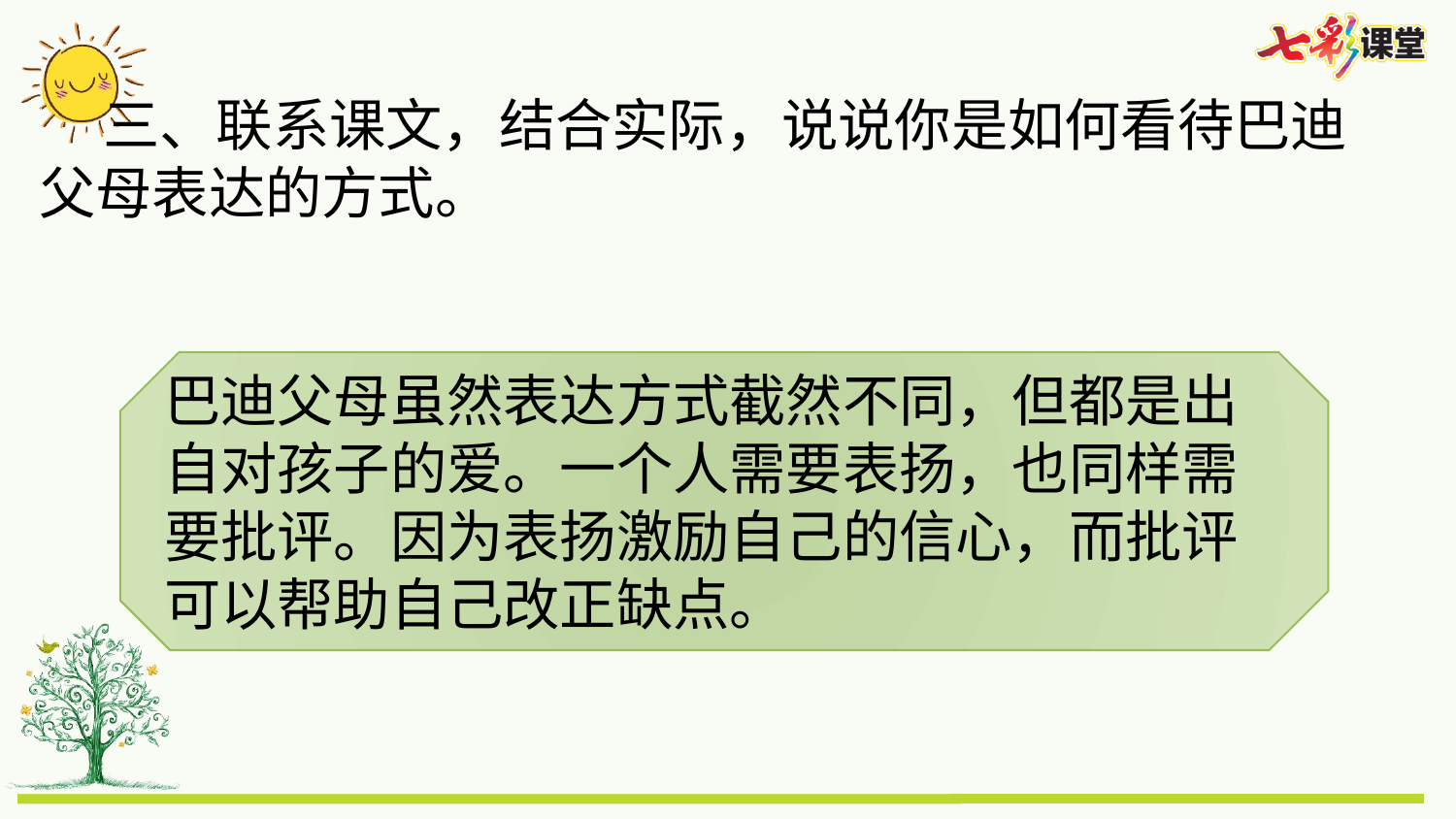

三、联系课文，结合实际，说说你是如何看待巴迪父母表达的方式。
巴迪父母虽然表达方式截然不同，但都是出自对孩子的爱。一个人需要表扬，也同样需要批评。因为表扬激励自己的信心，而批评可以帮助自己改正缺点。